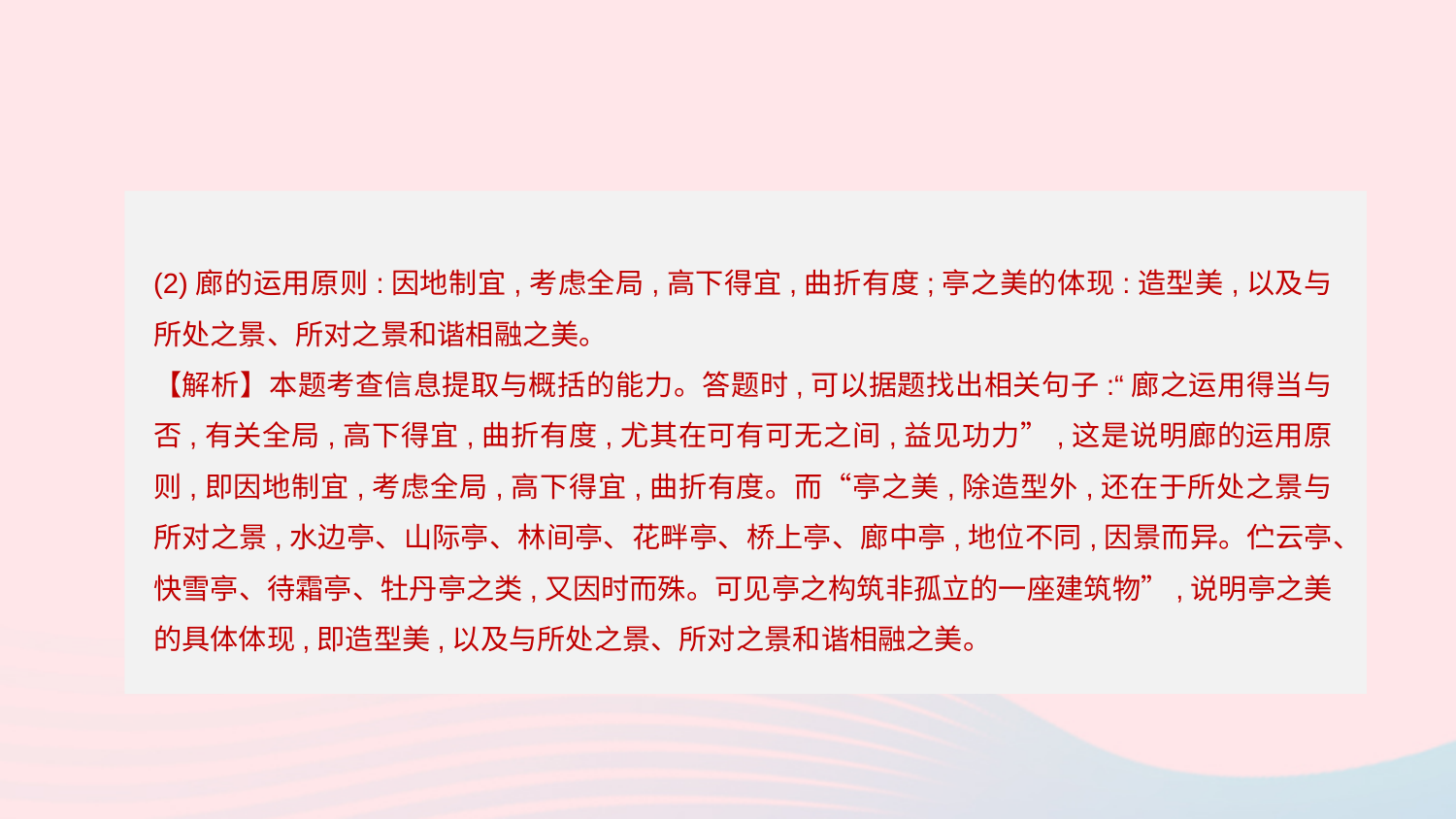

(2)廊的运用原则:因地制宜,考虑全局,高下得宜,曲折有度;亭之美的体现:造型美,以及与所处之景、所对之景和谐相融之美。
【解析】本题考查信息提取与概括的能力。答题时,可以据题找出相关句子:“廊之运用得当与否,有关全局,高下得宜,曲折有度,尤其在可有可无之间,益见功力”,这是说明廊的运用原则,即因地制宜,考虑全局,高下得宜,曲折有度。而“亭之美,除造型外,还在于所处之景与所对之景,水边亭、山际亭、林间亭、花畔亭、桥上亭、廊中亭,地位不同,因景而异。伫云亭、快雪亭、待霜亭、牡丹亭之类,又因时而殊。可见亭之构筑非孤立的一座建筑物”,说明亭之美的具体体现,即造型美,以及与所处之景、所对之景和谐相融之美。